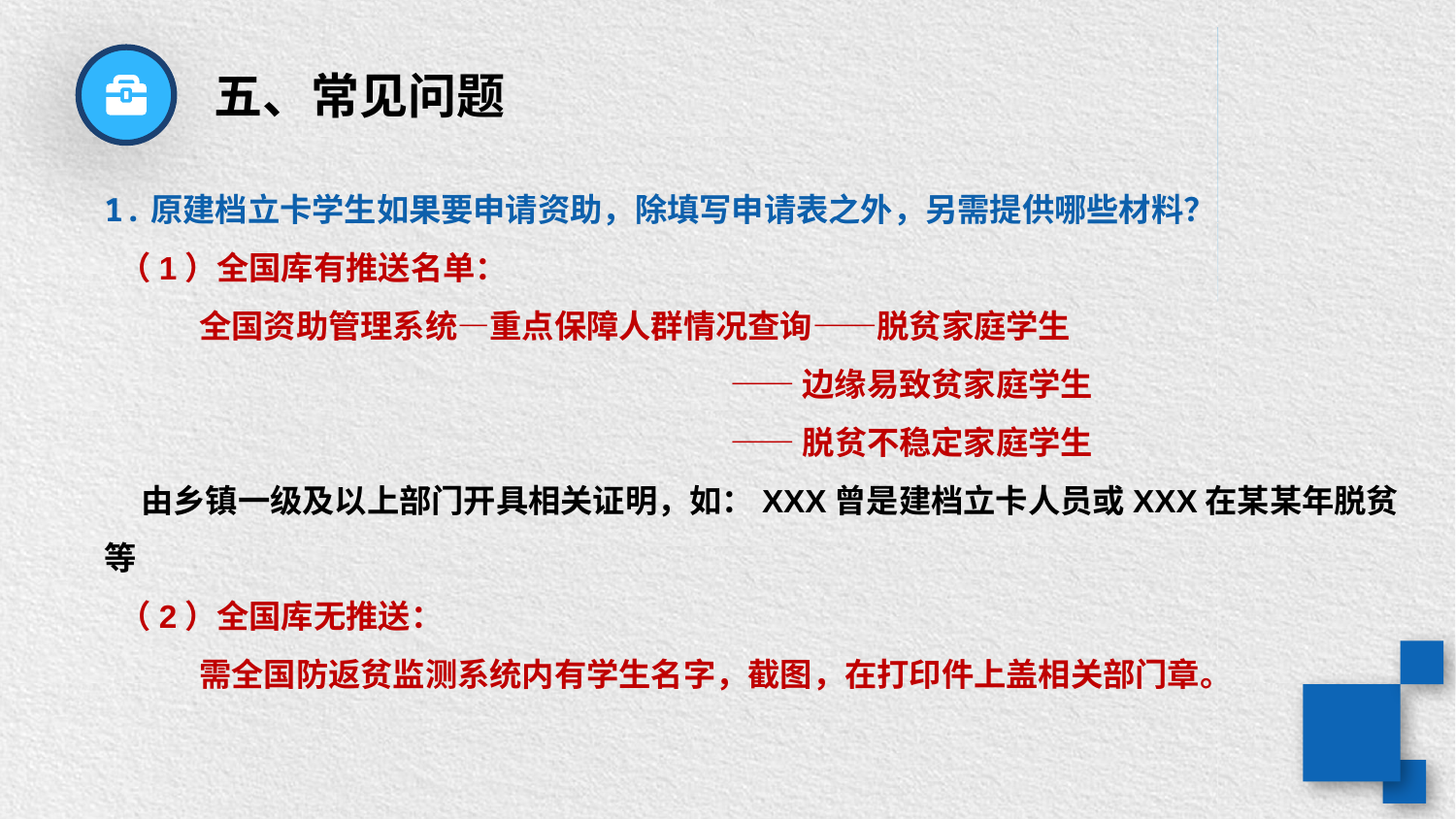

五、常见问题

1.原建档立卡学生如果要申请资助，除填写申请表之外，另需提供哪些材料？
 （1）全国库有推送名单：
            全国资助管理系统—重点保障人群情况查询——脱贫家庭学生
                                                                                      ——边缘易致贫家庭学生
                                                                                      ——脱贫不稳定家庭学生
    由乡镇一级及以上部门开具相关证明，如：XXX曾是建档立卡人员或XXX在某某年脱贫等
 （2）全国库无推送：
            需全国防返贫监测系统内有学生名字，截图，在打印件上盖相关部门章。